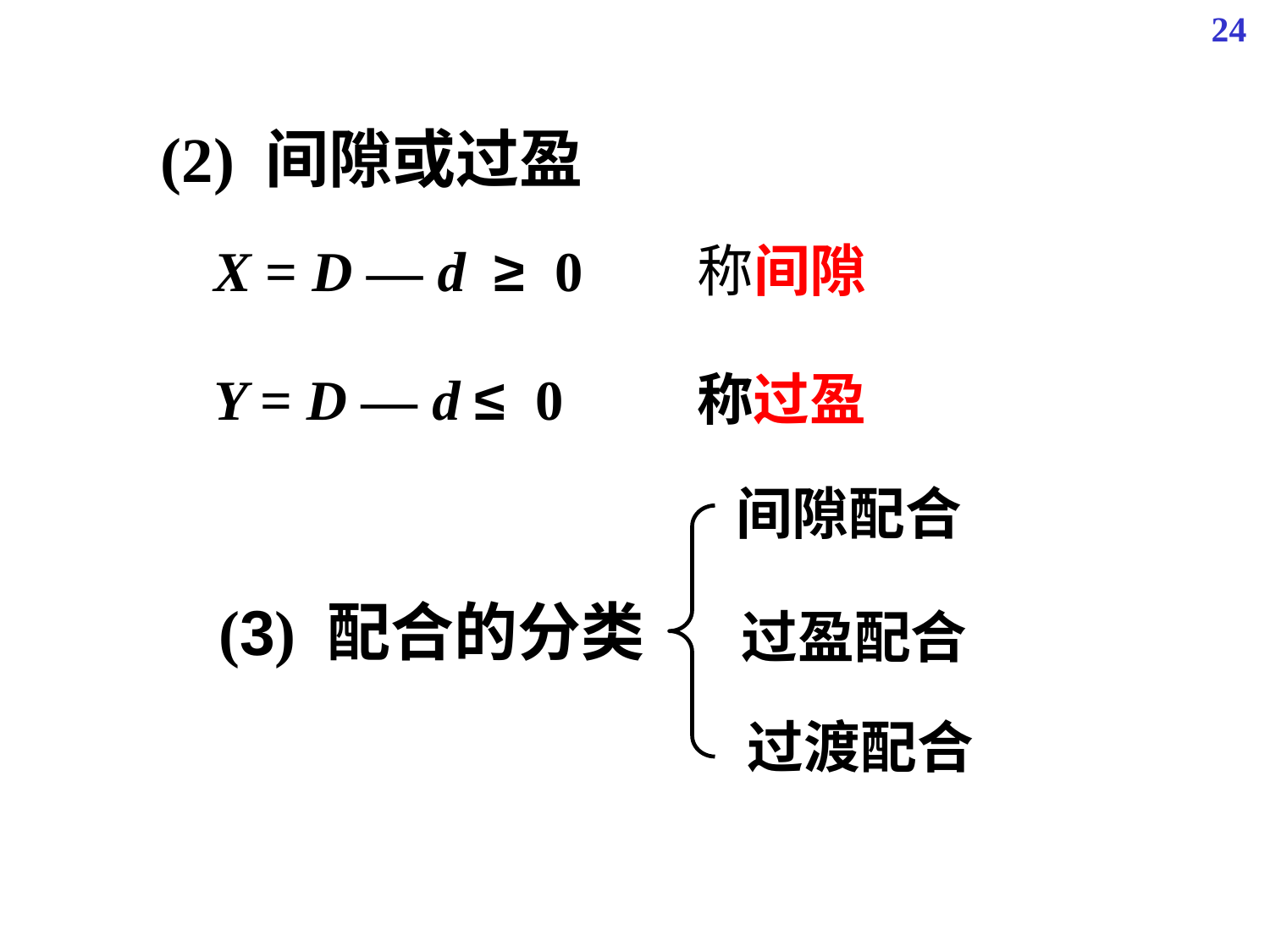

24
  (2) 间隙或过盈
X = D — d  ≥  0
称间隙
Y = D — d ≤  0
称过盈
间隙配合

  (3) 配合的分类
过盈配合
过渡配合